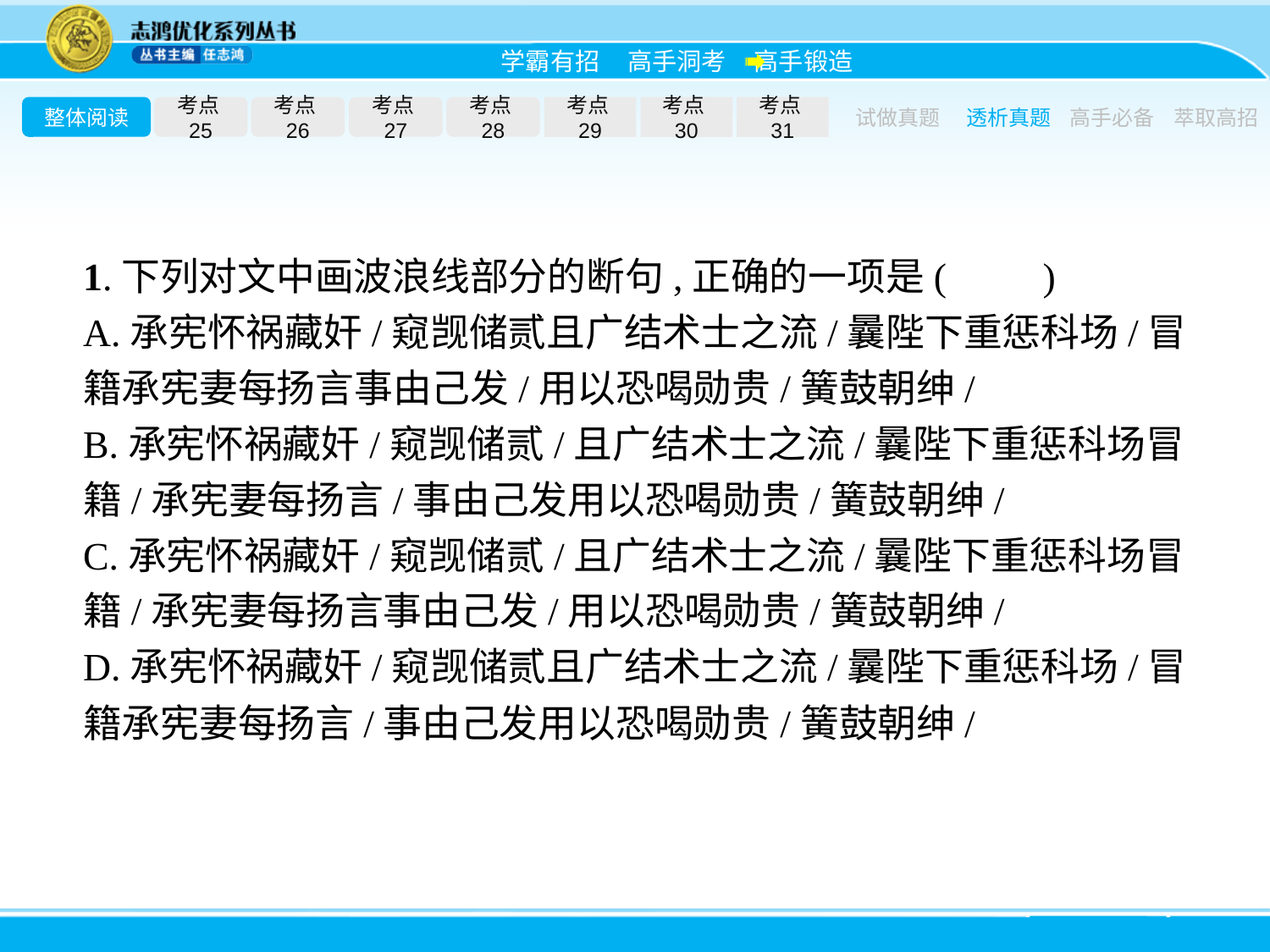

整体阅读
考点25
考点26
考点27
考点28
考点29
考点30
考点31
试做真题
透析真题
高手必备
萃取高招
1.下列对文中画波浪线部分的断句,正确的一项是(　　)
A.承宪怀祸藏奸/窥觊储贰且广结术士之流/曩陛下重惩科场/冒籍承宪妻每扬言事由己发/用以恐喝勋贵/簧鼓朝绅/
B.承宪怀祸藏奸/窥觊储贰/且广结术士之流/曩陛下重惩科场冒籍/承宪妻每扬言/事由己发用以恐喝勋贵/簧鼓朝绅/
C.承宪怀祸藏奸/窥觊储贰/且广结术士之流/曩陛下重惩科场冒籍/承宪妻每扬言事由己发/用以恐喝勋贵/簧鼓朝绅/
D.承宪怀祸藏奸/窥觊储贰且广结术士之流/曩陛下重惩科场/冒籍承宪妻每扬言/事由己发用以恐喝勋贵/簧鼓朝绅/